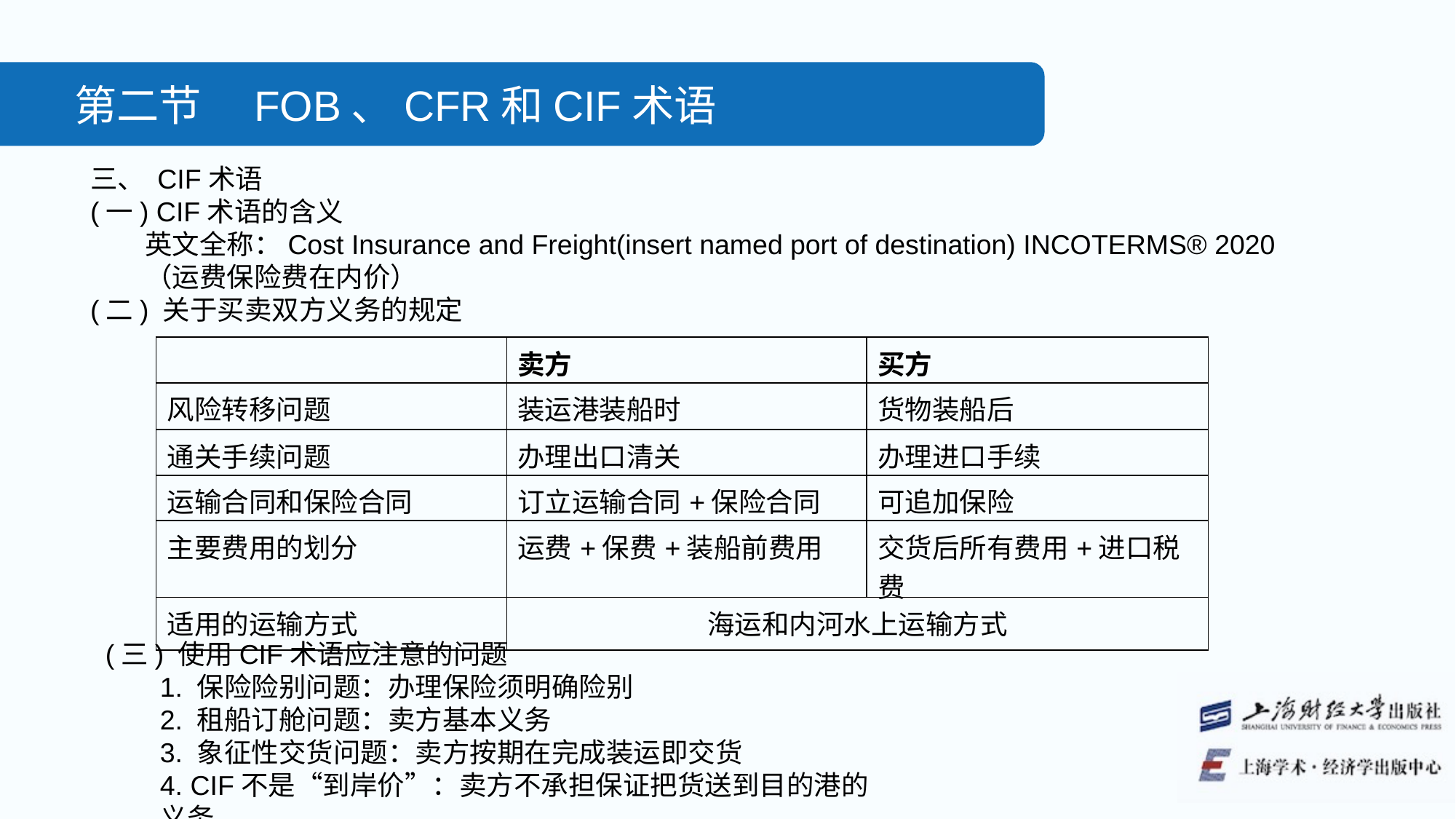

第二节　FOB、CFR和CIF术语
三、 CIF术语
(一) CIF术语的含义
英文全称：Cost Insurance and Freight(insert named port of destination) INCOTERMS® 2020
（运费保险费在内价）
(二) 关于买卖双方义务的规定
|  | 卖方 | 买方 |
| --- | --- | --- |
| 风险转移问题 | 装运港装船时 | 货物装船后 |
| 通关手续问题 | 办理出口清关 | 办理进口手续 |
| 运输合同和保险合同 | 订立运输合同+保险合同 | 可追加保险 |
| 主要费用的划分 | 运费+保费+装船前费用 | 交货后所有费用+进口税费 |
| 适用的运输方式 | 海运和内河水上运输方式 |  |
(三) 使用CIF术语应注意的问题
1. 保险险别问题：办理保险须明确险别
2. 租船订舱问题：卖方基本义务
3. 象征性交货问题：卖方按期在完成装运即交货
4. CIF不是“到岸价”：卖方不承担保证把货送到目的港的义务